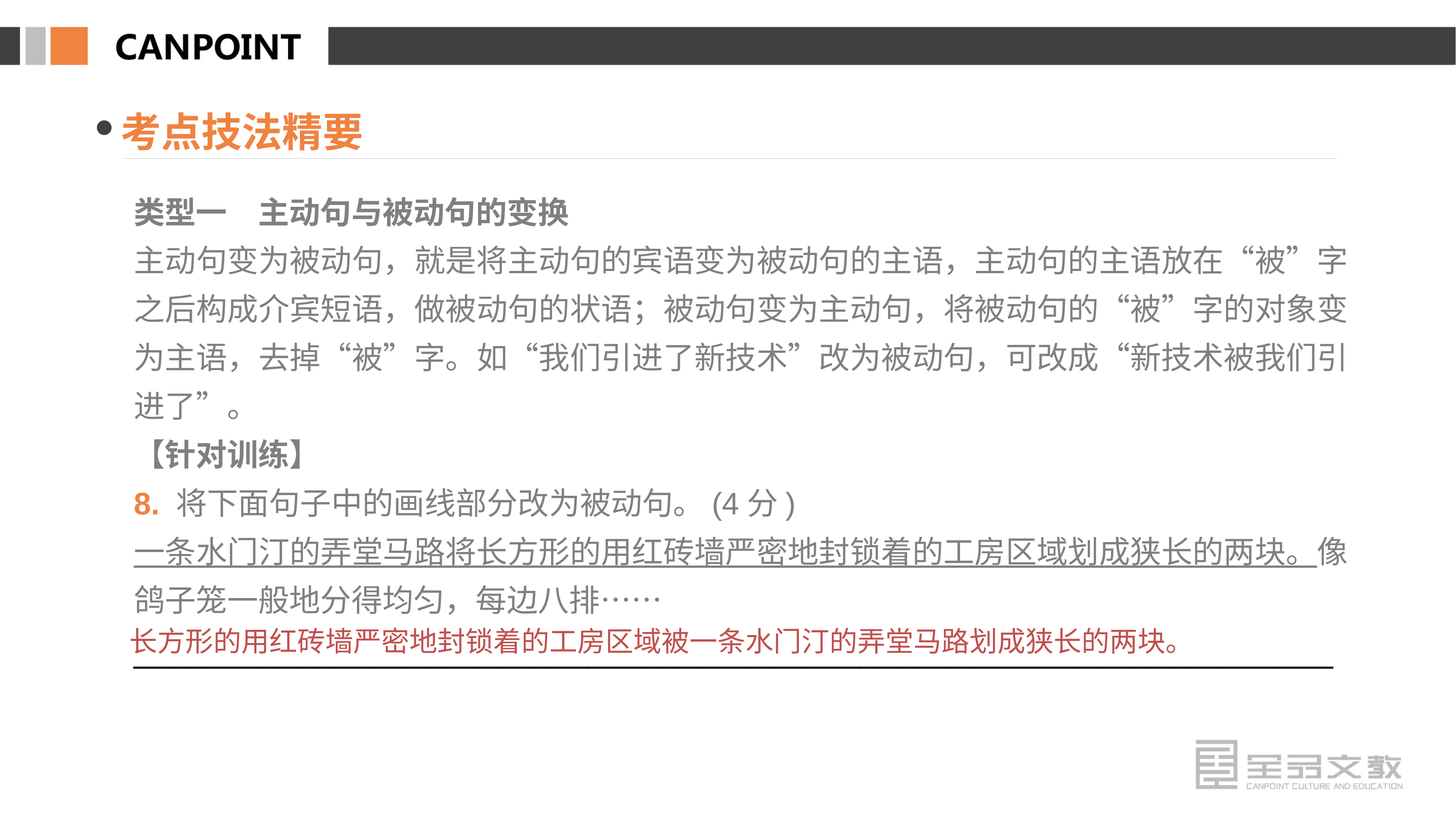

考点技法精要

类型一　主动句与被动句的变换
主动句变为被动句，就是将主动句的宾语变为被动句的主语，主动句的主语放在“被”字之后构成介宾短语，做被动句的状语；被动句变为主动句，将被动句的“被”字的对象变为主语，去掉“被”字。如“我们引进了新技术”改为被动句，可改成“新技术被我们引进了”。
【针对训练】
8. 将下面句子中的画线部分改为被动句。(4分)
一条水门汀的弄堂马路将长方形的用红砖墙严密地封锁着的工房区域划成狭长的两块。像鸽子笼一般地分得均匀，每边八排……
__________________________________________________________________
长方形的用红砖墙严密地封锁着的工房区域被一条水门汀的弄堂马路划成狭长的两块。